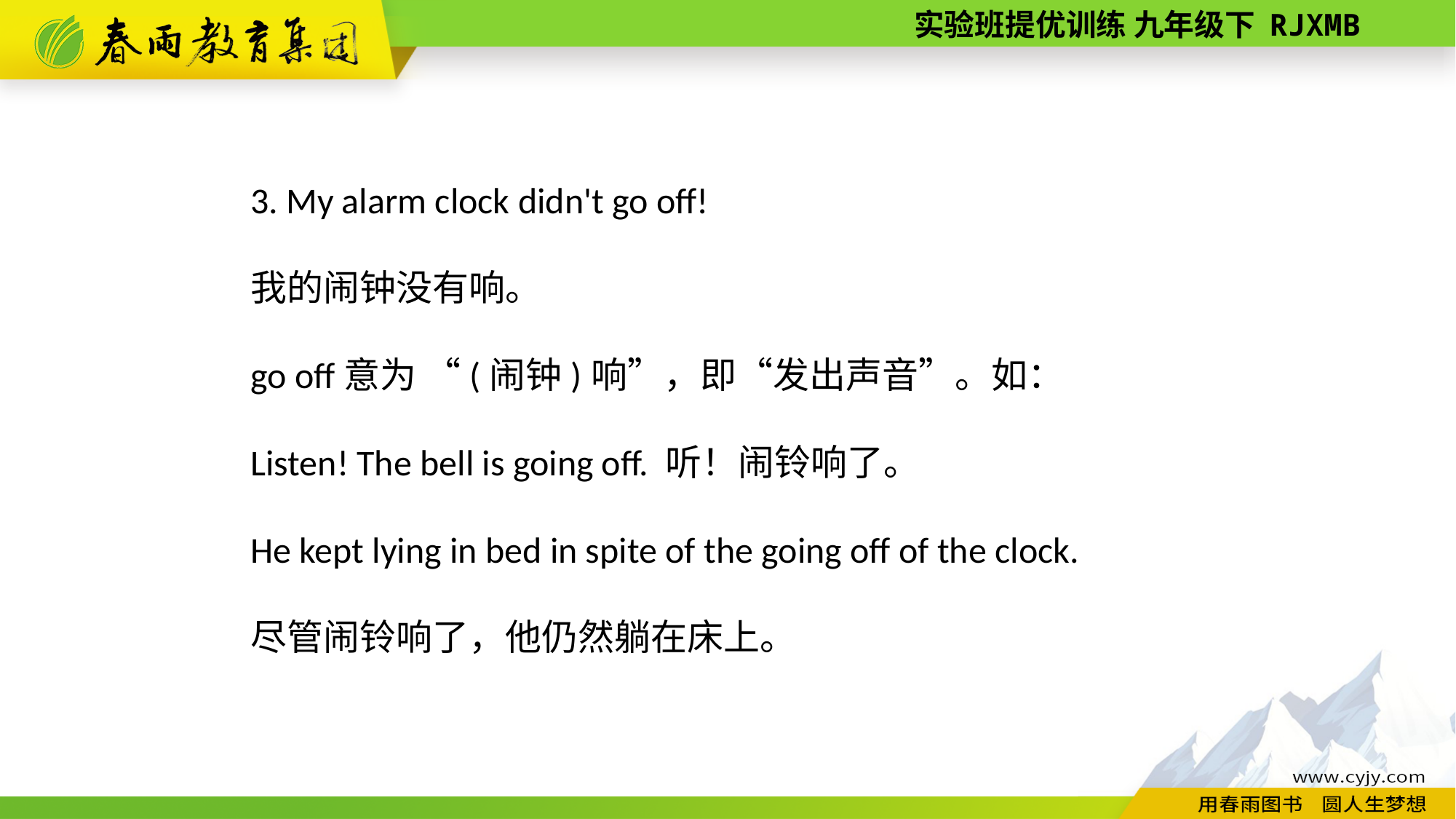

3. My alarm clock didn't go off!
我的闹钟没有响。
go off意为 “(闹钟)响”，即“发出声音”。如：
Listen! The bell is going off. 听！闹铃响了。
He kept lying in bed in spite of the going off of the clock.
尽管闹铃响了，他仍然躺在床上。